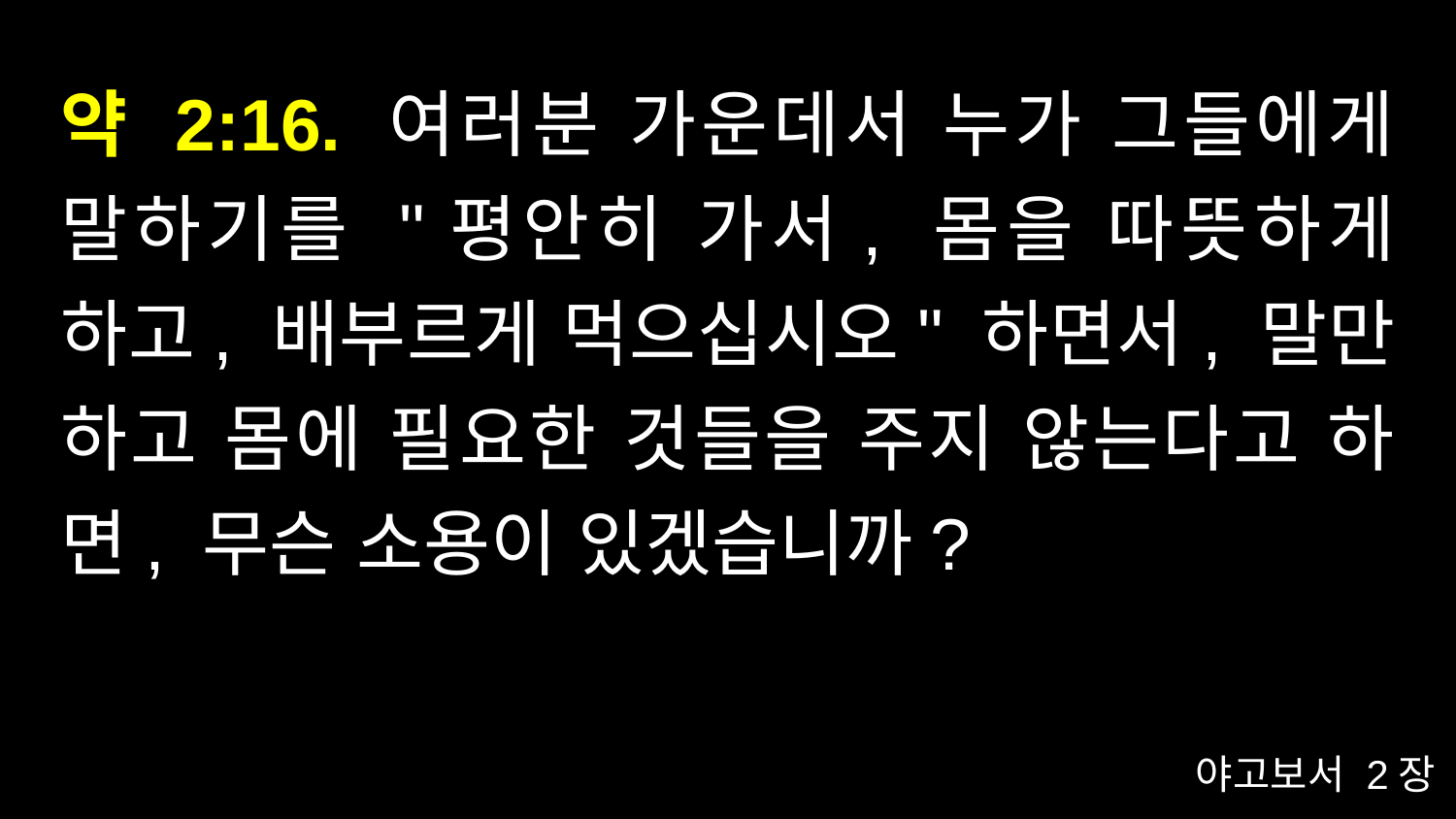

# 약 2:16. 여러분 가운데서 누가 그들에게 말하기를 "평안히 가서, 몸을 따뜻하게 하고, 배부르게 먹으십시오" 하면서, 말만 하고 몸에 필요한 것들을 주지 않는다고 하면, 무슨 소용이 있겠습니까?
야고보서 2장